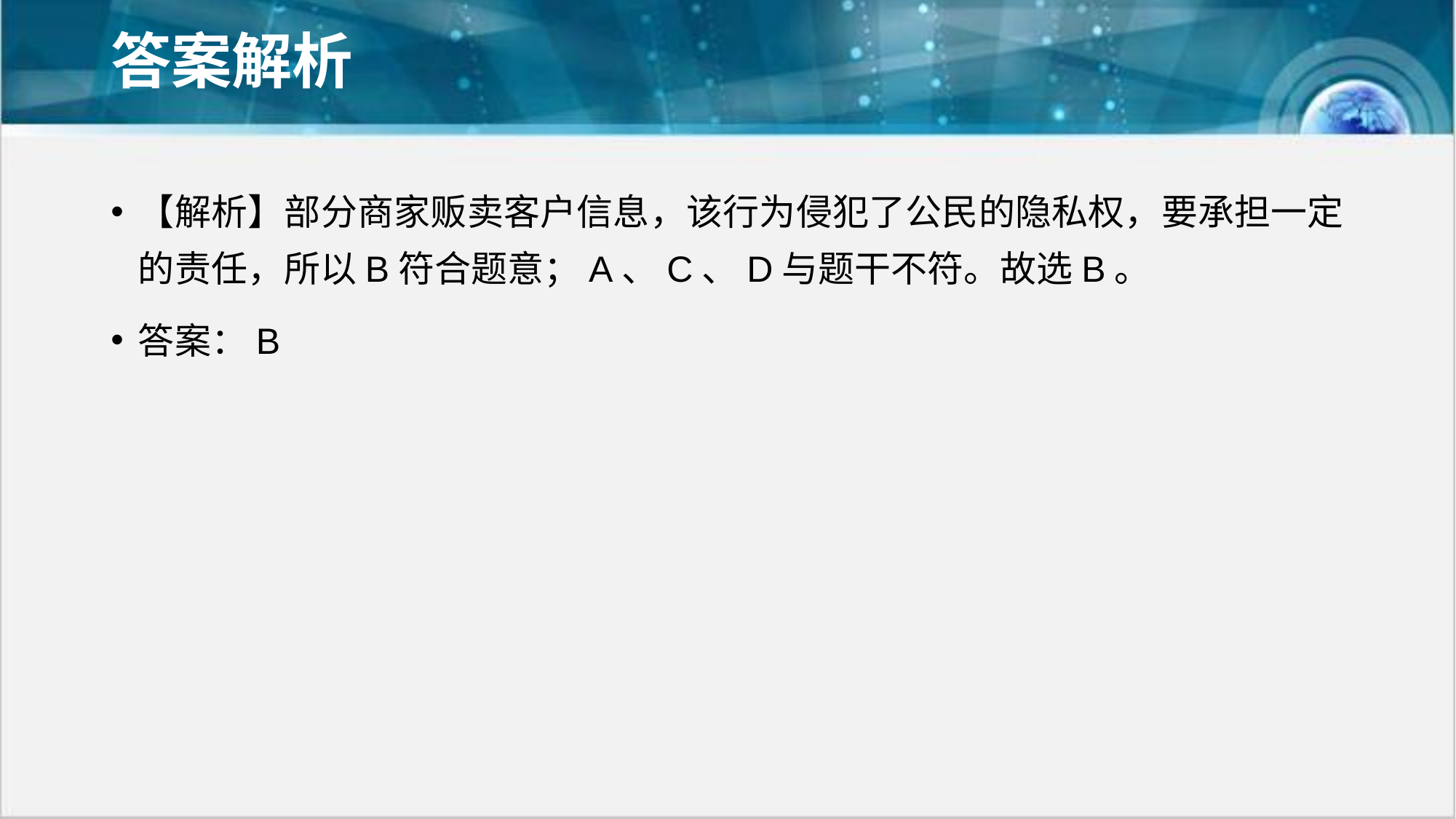

# 答案解析
【解析】部分商家贩卖客户信息，该行为侵犯了公民的隐私权，要承担一定的责任，所以B符合题意；A、C、D与题干不符。故选B。
答案：B